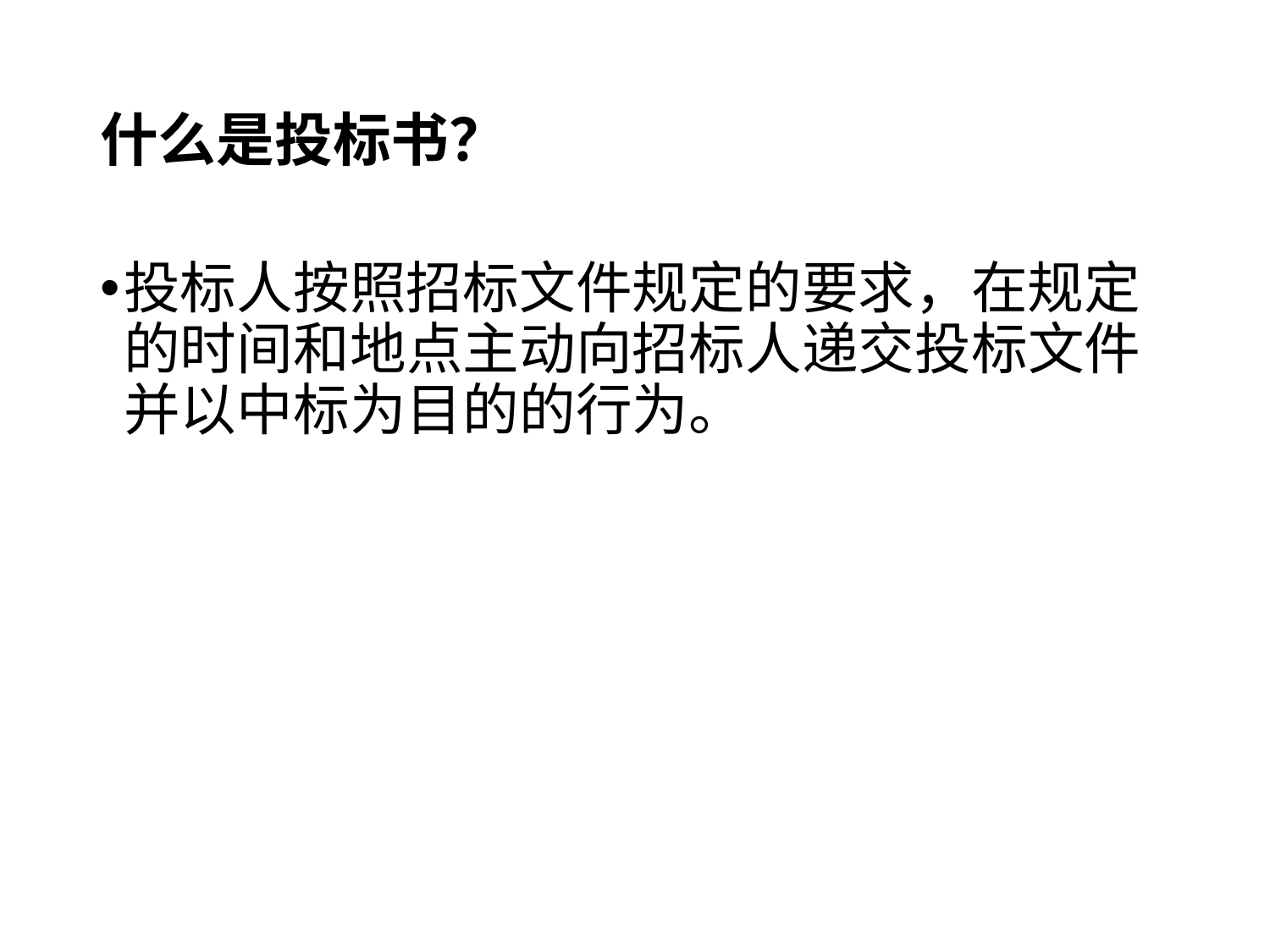

# 什么是投标书？
投标人按照招标文件规定的要求，在规定的时间和地点主动向招标人递交投标文件并以中标为目的的行为。